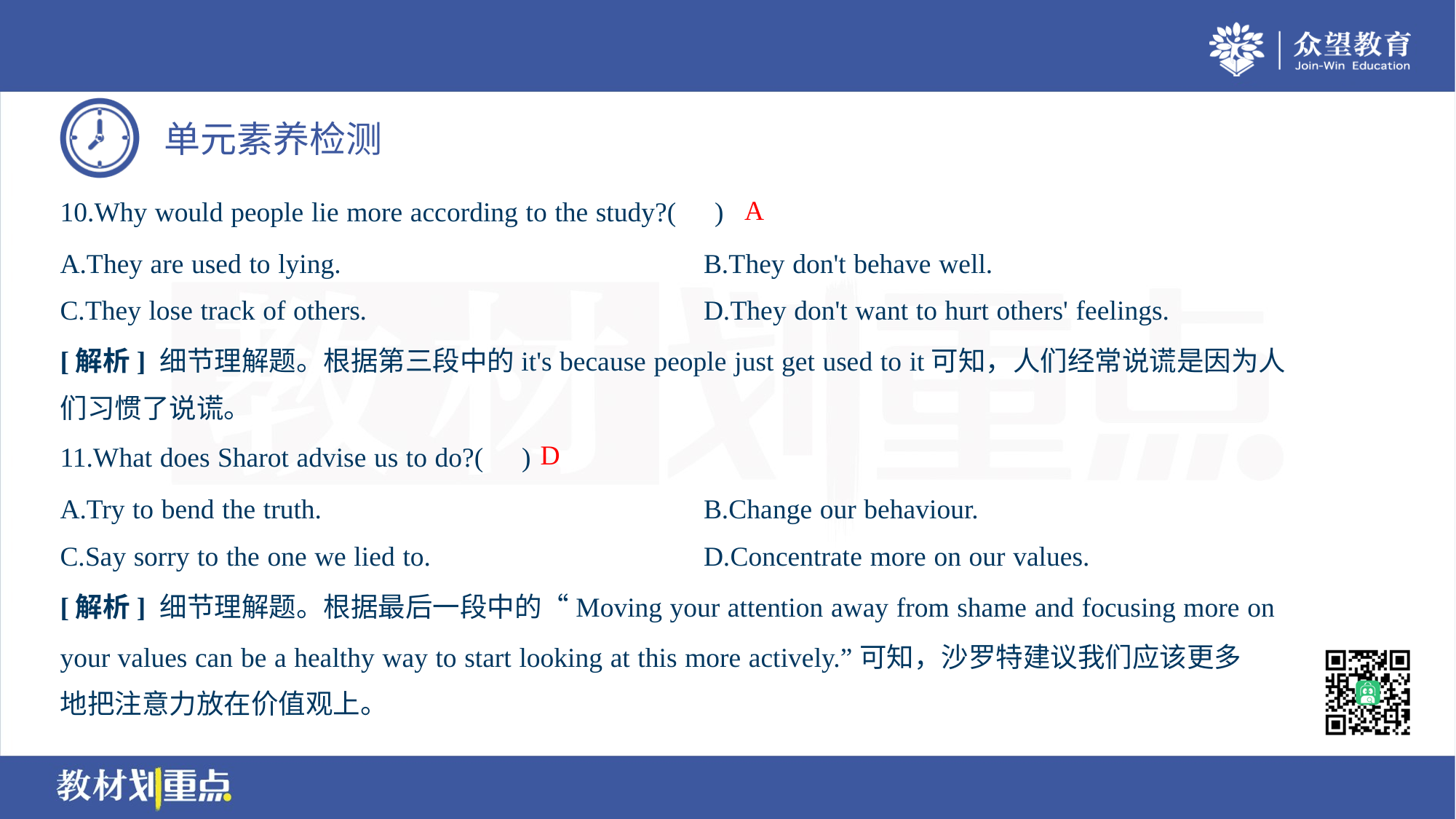

A
10.Why would people lie more according to the study?(     )
A.They are used to lying.	B.They don't behave well.
C.They lose track of others.	D.They don't want to hurt others' feelings.
[解析] 细节理解题。根据第三段中的it's because people just get used to it可知，人们经常说谎是因为人
们习惯了说谎。
D
11.What does Sharot advise us to do?(     )
A.Try to bend the truth.	B.Change our behaviour.
C.Say sorry to the one we lied to.	D.Concentrate more on our values.
[解析] 细节理解题。根据最后一段中的“Moving your attention away from shame and focusing more on
your values can be a healthy way to start looking at this more actively.”可知，沙罗特建议我们应该更多
地把注意力放在价值观上。